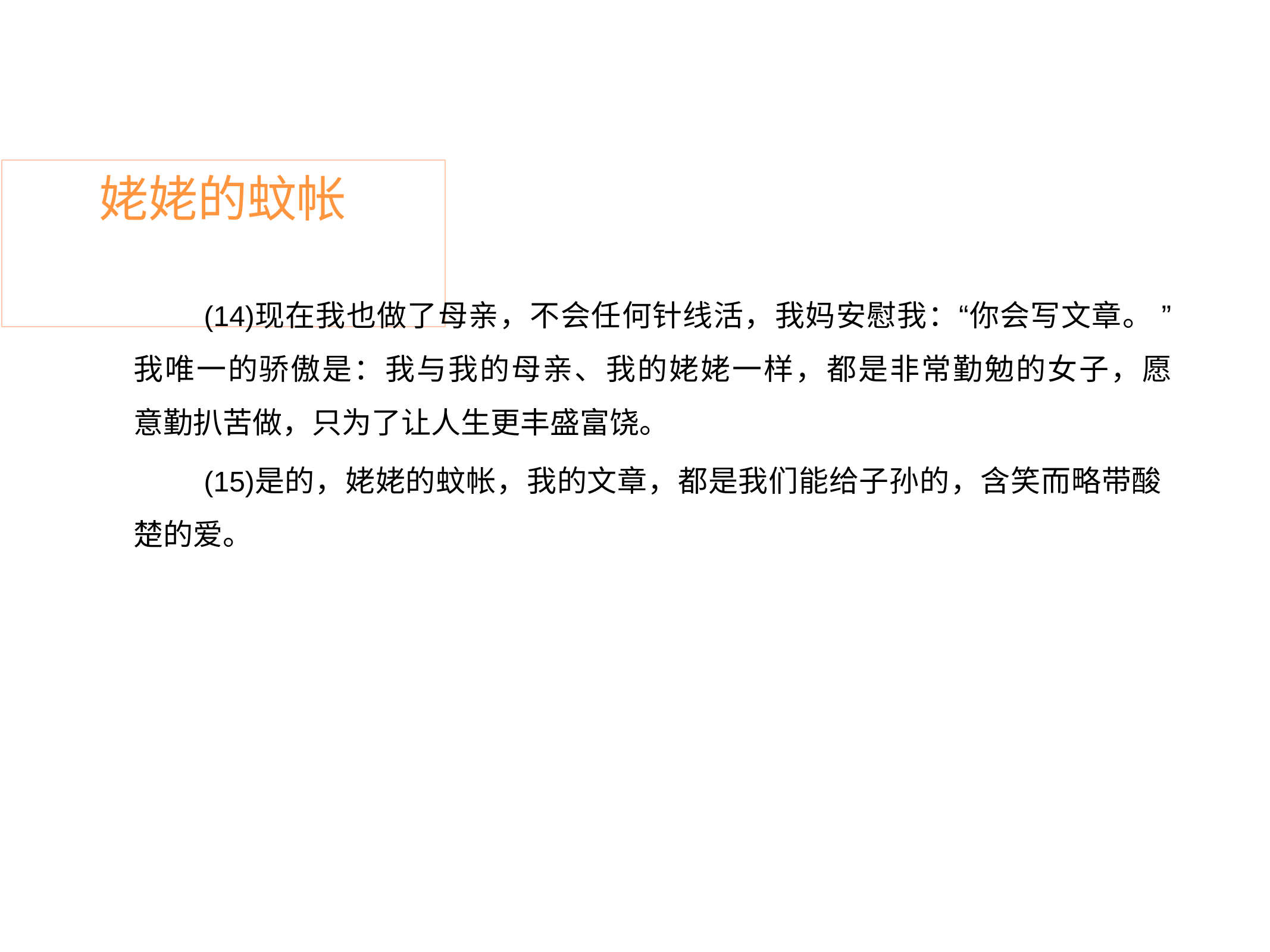

# 姥姥的蚊帐
现在我也做了母亲，不会任何针线活，我妈安慰我：“你会写文章。 ”我唯一的骄傲是：我与我的母亲、我的姥姥一样，都是非常勤勉的女子，愿 意勤扒苦做，只为了让人生更丰盛富饶。
是的，姥姥的蚊帐，我的文章，都是我们能给子孙的，含笑而略带酸 楚的爱。